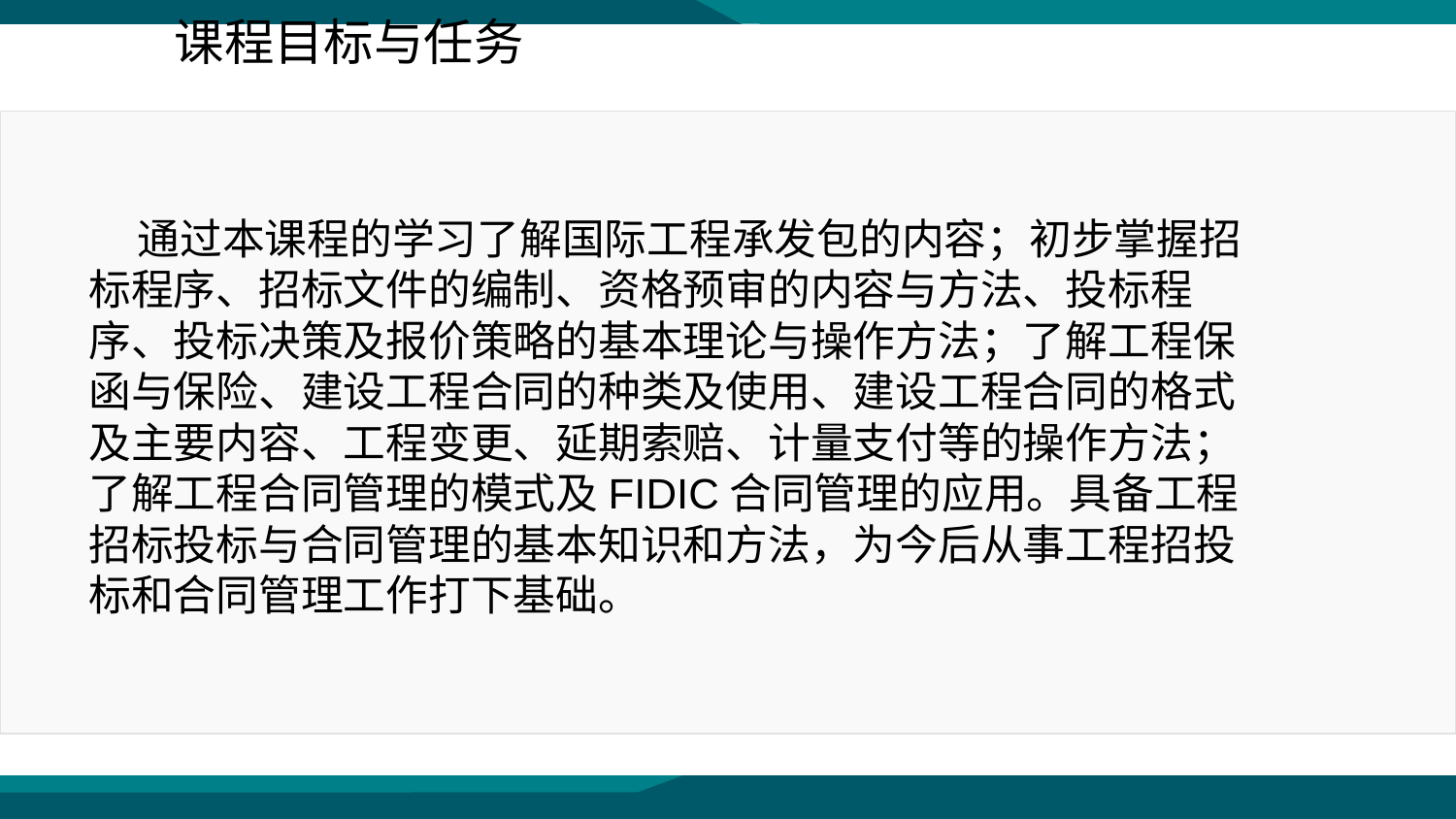

课程目标与任务
    通过本课程的学习了解国际工程承发包的内容；初步掌握招标程序、招标文件的编制、资格预审的内容与方法、投标程序、投标决策及报价策略的基本理论与操作方法；了解工程保函与保险、建设工程合同的种类及使用、建设工程合同的格式及主要内容、工程变更、延期索赔、计量支付等的操作方法；了解工程合同管理的模式及FIDIC合同管理的应用。具备工程招标投标与合同管理的基本知识和方法，为今后从事工程招投标和合同管理工作打下基础。